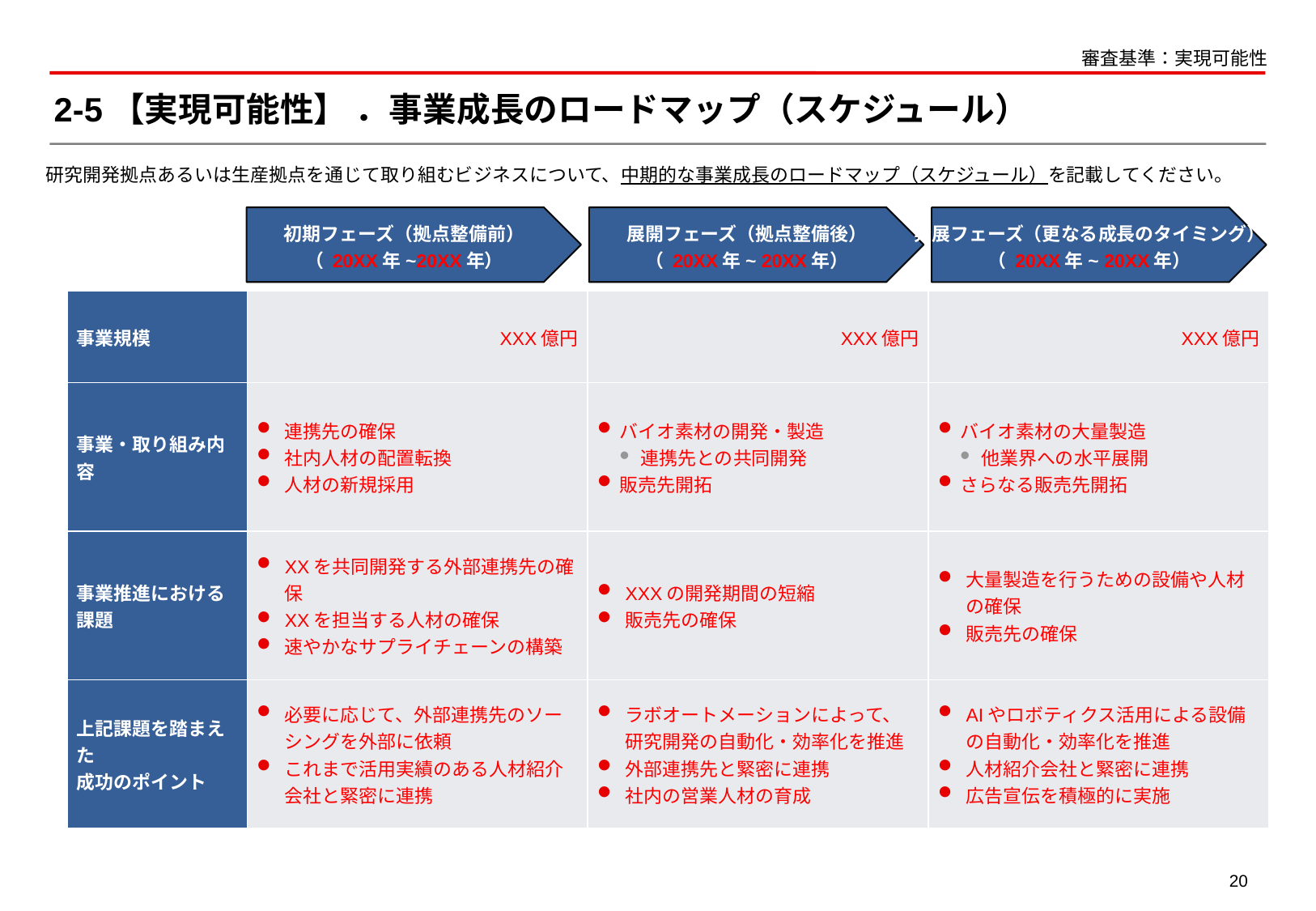

審査基準：実現可能性
# 2-5【実現可能性】 ．事業成長のロードマップ（スケジュール）
研究開発拠点あるいは生産拠点を通じて取り組むビジネスについて、中期的な事業成長のロードマップ（スケジュール）を記載してください。
初期フェーズ（拠点整備前）
（ 20XX年~20XX年）
展開フェーズ（拠点整備後）
（ 20XX年~ 20XX年）
発展フェーズ（更なる成長のタイミング）
（ 20XX年~ 20XX年）
| 事業規模 | XXX億円 | XXX億円 | XXX億円 |
| --- | --- | --- | --- |
| 事業・取り組み内容 | 連携先の確保 社内人材の配置転換 人材の新規採用 | バイオ素材の開発・製造 連携先との共同開発 販売先開拓 | バイオ素材の大量製造 他業界への水平展開 さらなる販売先開拓 |
| 事業推進における課題 | XXを共同開発する外部連携先の確保 XXを担当する人材の確保 速やかなサプライチェーンの構築 | XXXの開発期間の短縮 販売先の確保 | 大量製造を行うための設備や人材の確保 販売先の確保 |
| 上記課題を踏まえた 成功のポイント | 必要に応じて、外部連携先のソーシングを外部に依頼 これまで活用実績のある人材紹介会社と緊密に連携 | ラボオートメーションによって、研究開発の自動化・効率化を推進 外部連携先と緊密に連携 社内の営業人材の育成 | AIやロボティクス活用による設備の自動化・効率化を推進 人材紹介会社と緊密に連携 広告宣伝を積極的に実施 |